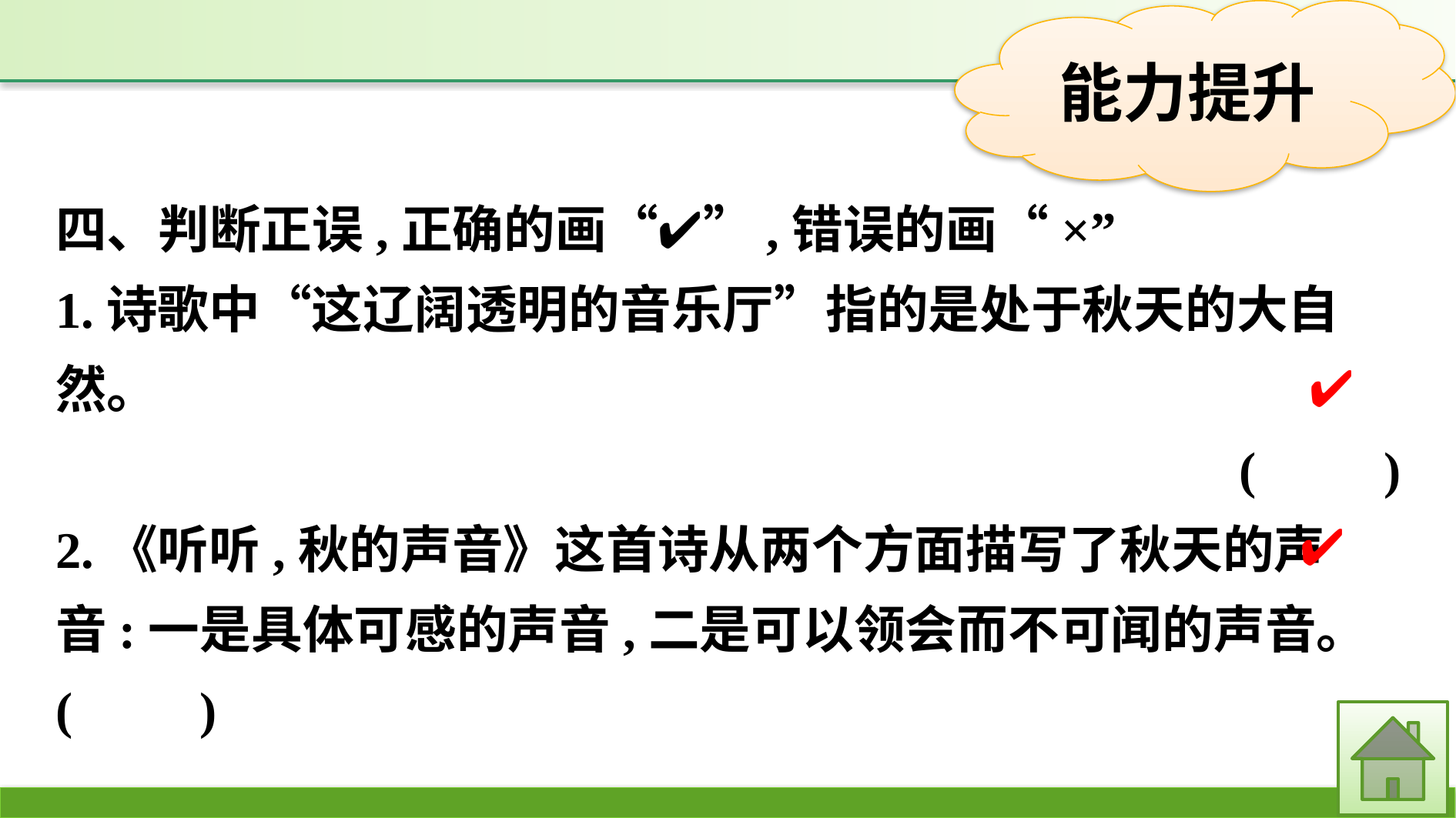

四、判断正误,正确的画“✔”,错误的画“×”
1.诗歌中“这辽阔透明的音乐厅”指的是处于秋天的大自然。
(　　)
2.《听听,秋的声音》这首诗从两个方面描写了秋天的声音:一是具体可感的声音,二是可以领会而不可闻的声音。(　　)
✔
✔